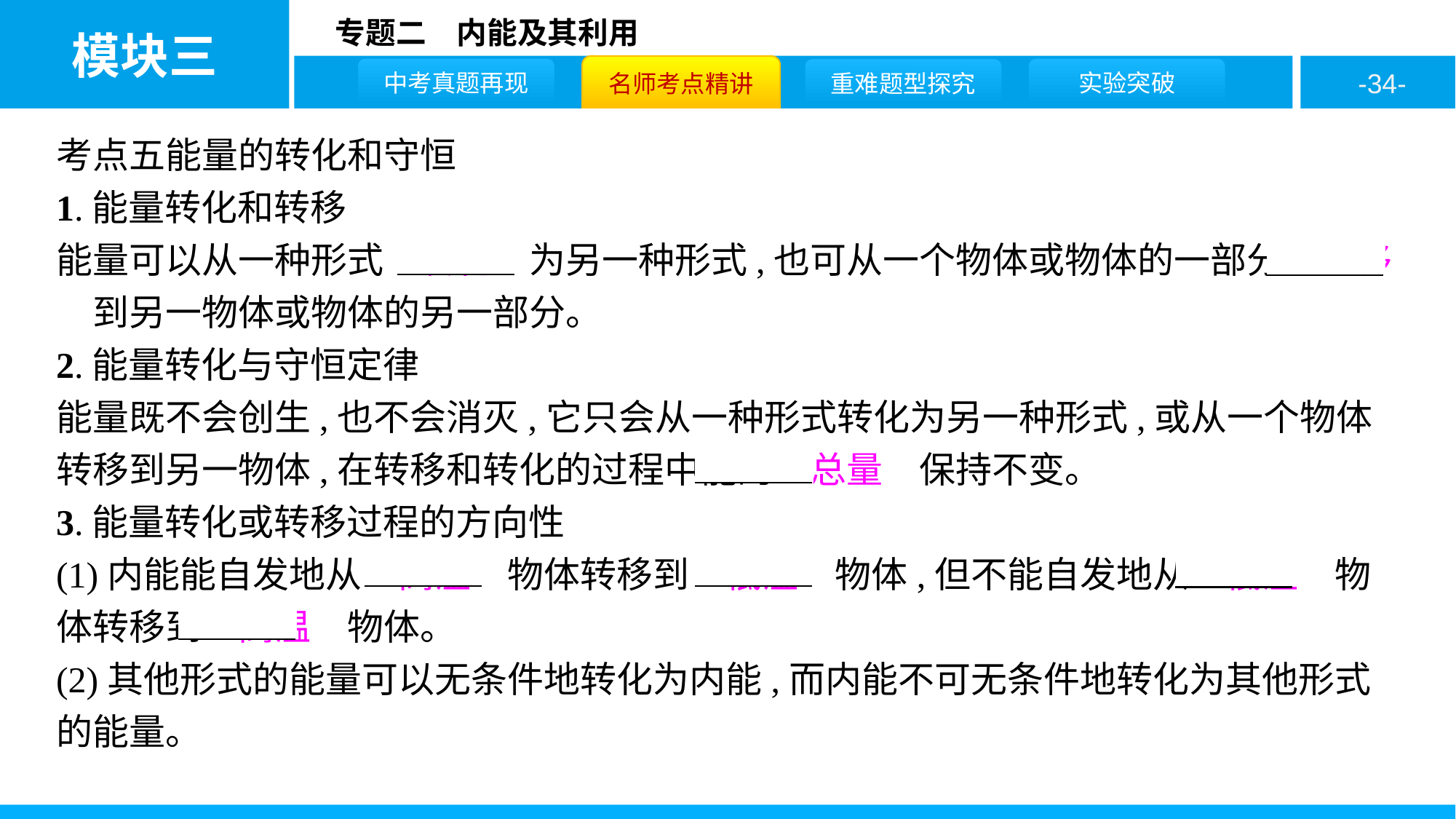

考点五能量的转化和守恒
1.能量转化和转移
能量可以从一种形式　转化　为另一种形式,也可从一个物体或物体的一部分　转移　到另一物体或物体的另一部分。
2.能量转化与守恒定律
能量既不会创生,也不会消灭,它只会从一种形式转化为另一种形式,或从一个物体转移到另一物体,在转移和转化的过程中能的　总量　保持不变。
3.能量转化或转移过程的方向性
(1)内能能自发地从　高温　物体转移到　低温　物体,但不能自发地从　低温　物体转移到　高温　物体。
(2)其他形式的能量可以无条件地转化为内能,而内能不可无条件地转化为其他形式的能量。